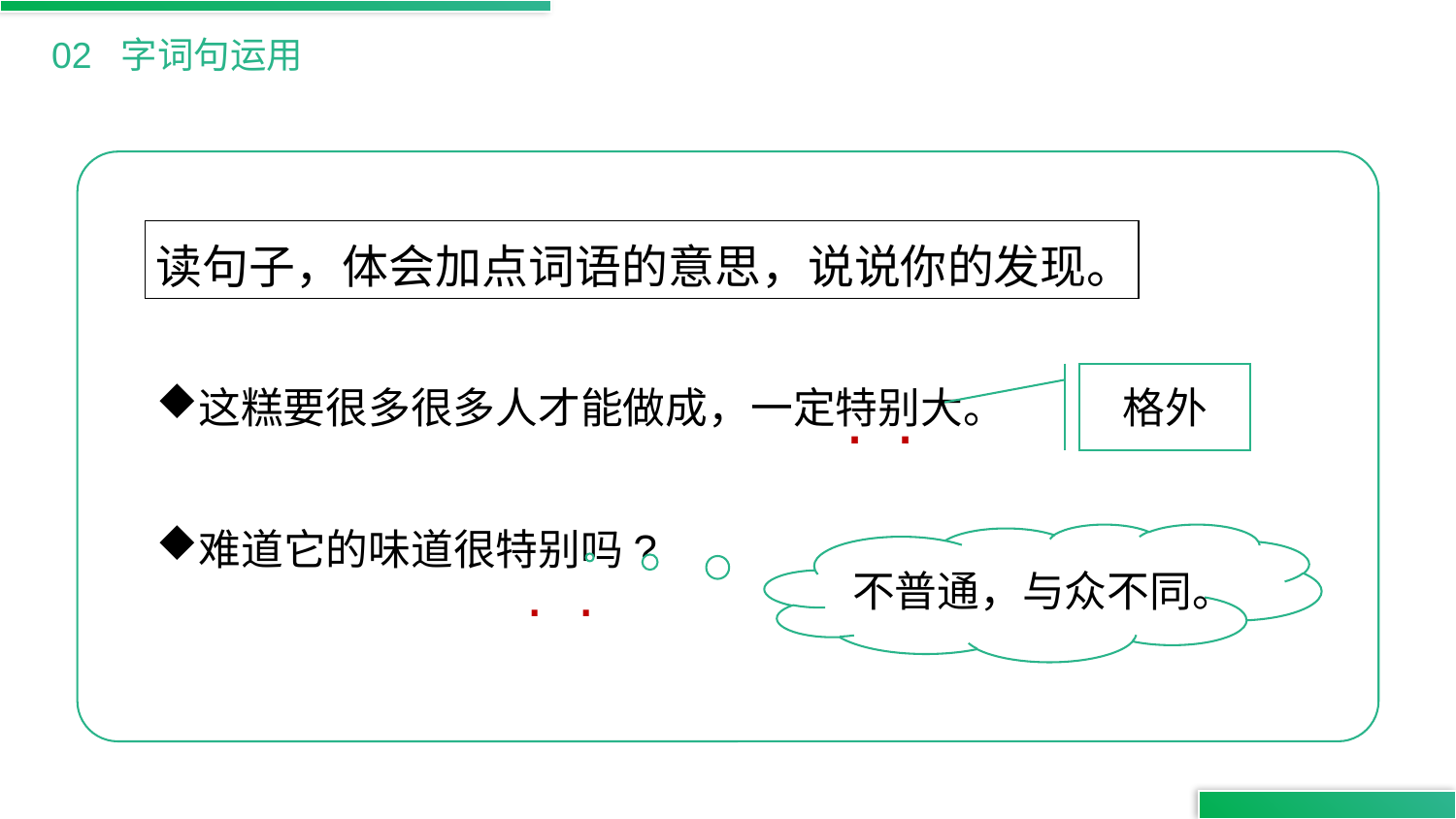

02  字词句运用
读句子，体会加点词语的意思，说说你的发现。
格外
这糕要很多很多人才能做成，一定特别大。
.
.
难道它的味道很特别吗?
不普通，与众不同。
.
.